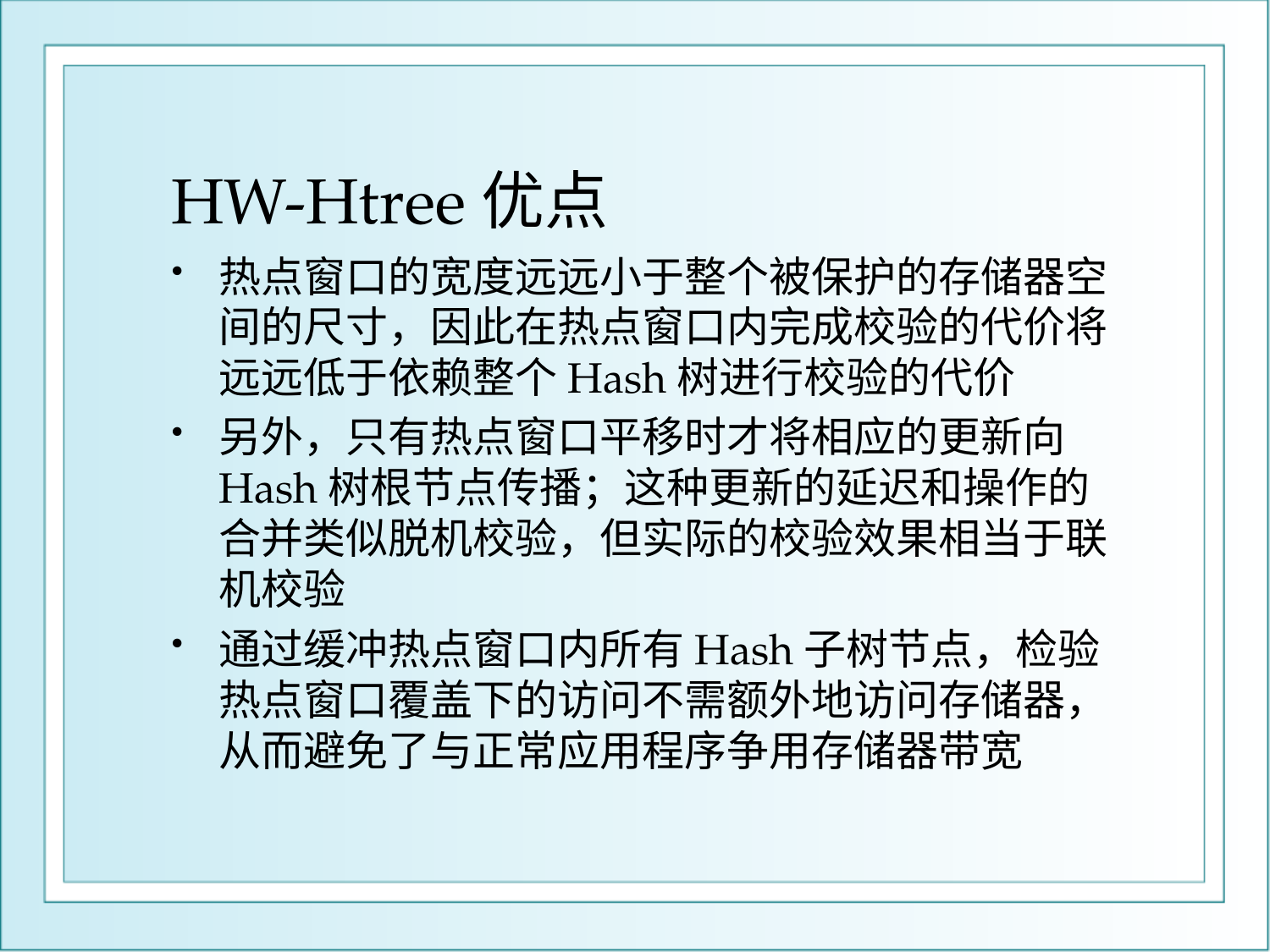

# HW-Htree优点
热点窗口的宽度远远小于整个被保护的存储器空间的尺寸，因此在热点窗口内完成校验的代价将远远低于依赖整个Hash树进行校验的代价
另外，只有热点窗口平移时才将相应的更新向Hash树根节点传播；这种更新的延迟和操作的合并类似脱机校验，但实际的校验效果相当于联机校验
通过缓冲热点窗口内所有Hash子树节点，检验热点窗口覆盖下的访问不需额外地访问存储器，从而避免了与正常应用程序争用存储器带宽